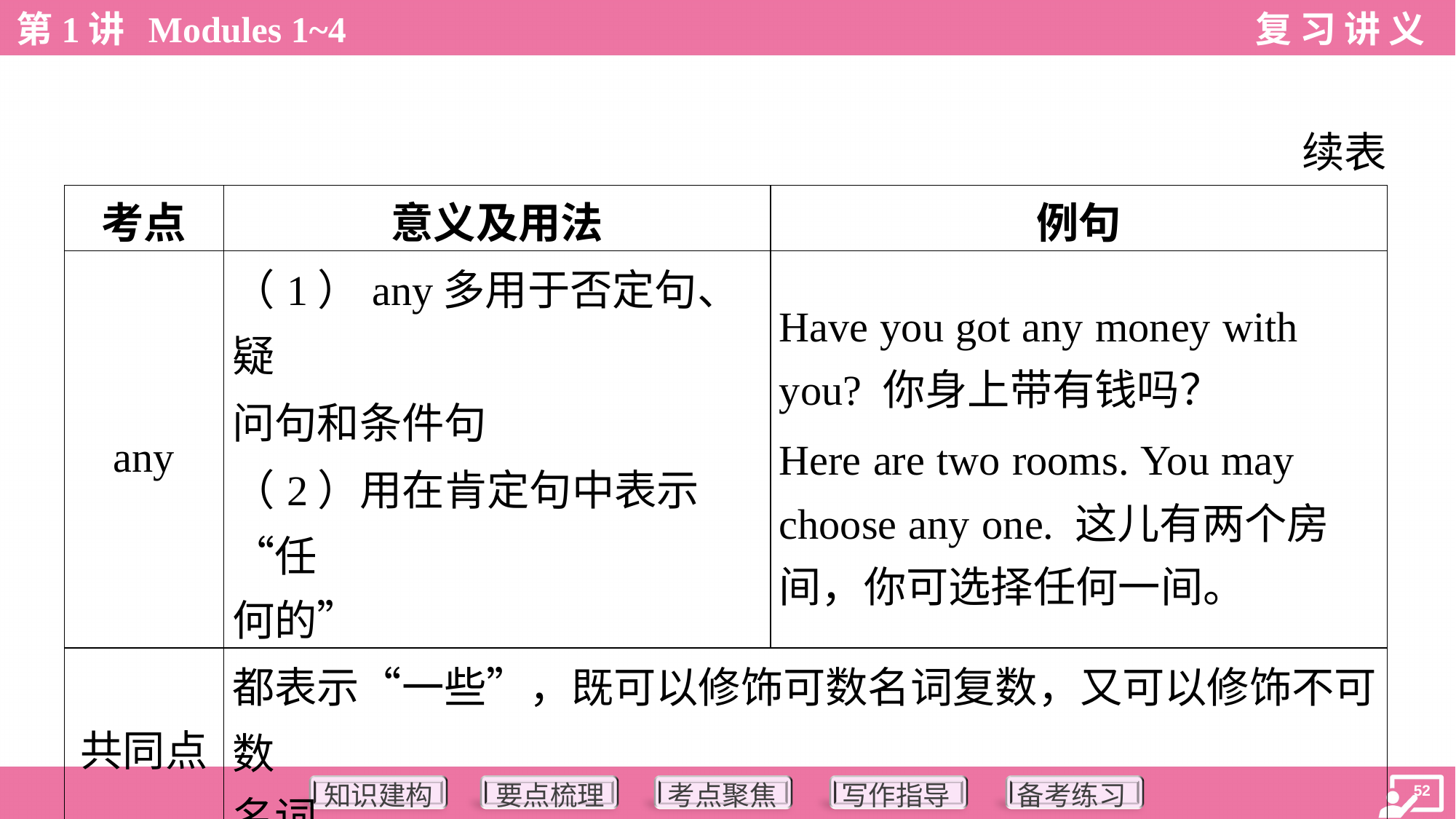

续表
| 考点 | 意义及用法 | 例句 |
| --- | --- | --- |
| any | （1）any多用于否定句、疑 问句和条件句 （2）用在肯定句中表示“任 何的” | Have you got any money with you? 你身上带有钱吗？ Here are two rooms. You may choose any one. 这儿有两个房 间，你可选择任何一间。 |
| 共同点 | 都表示“一些”，既可以修饰可数名词复数，又可以修饰不可数 名词 |  |